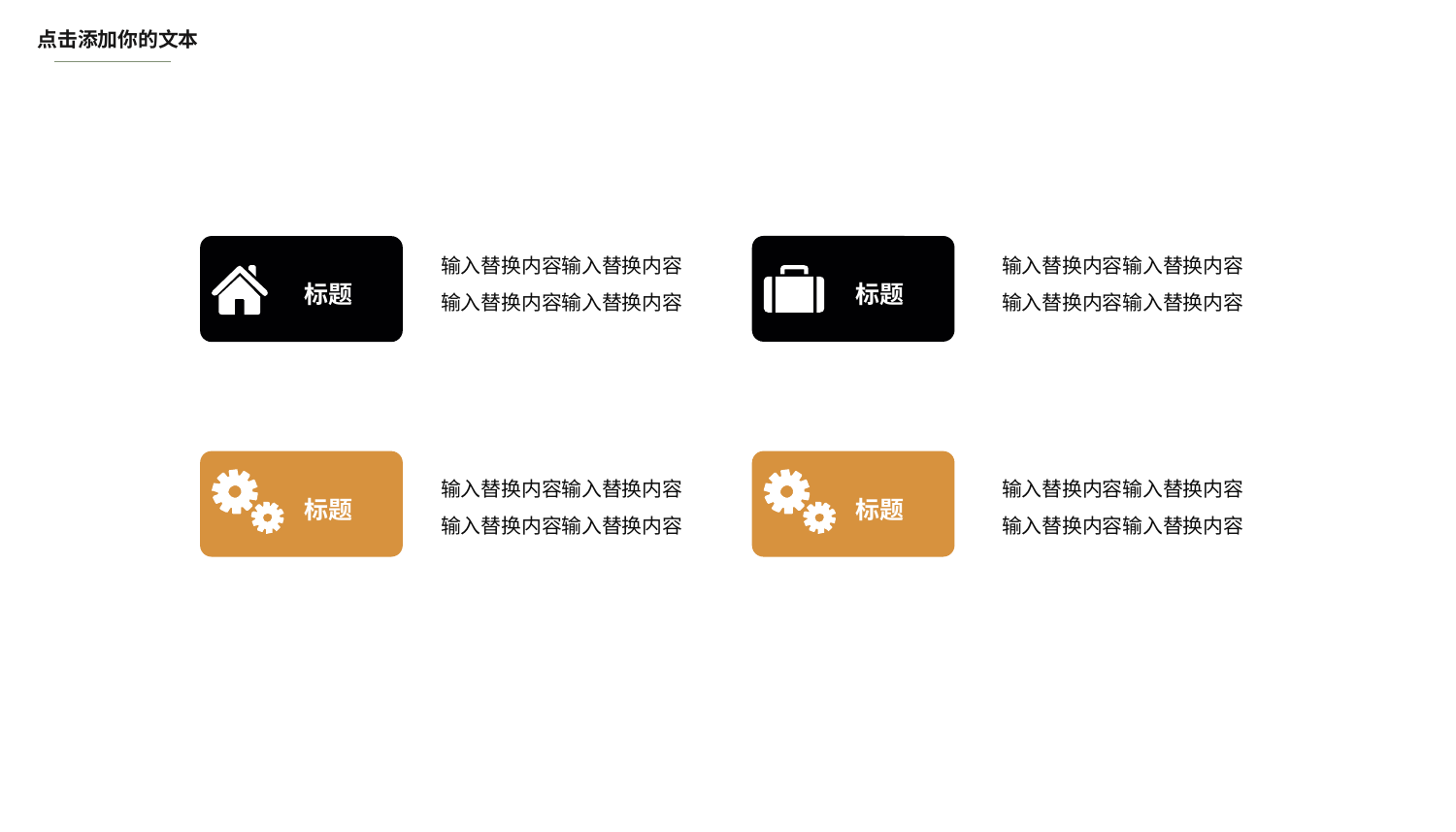

点击添加你的文本

标题

标题
输入替换内容输入替换内容
输入替换内容输入替换内容

输入替换内容输入替换内容
输入替换内容输入替换内容

标题

标题

输入替换内容输入替换内容
输入替换内容输入替换内容

输入替换内容输入替换内容
输入替换内容输入替换内容